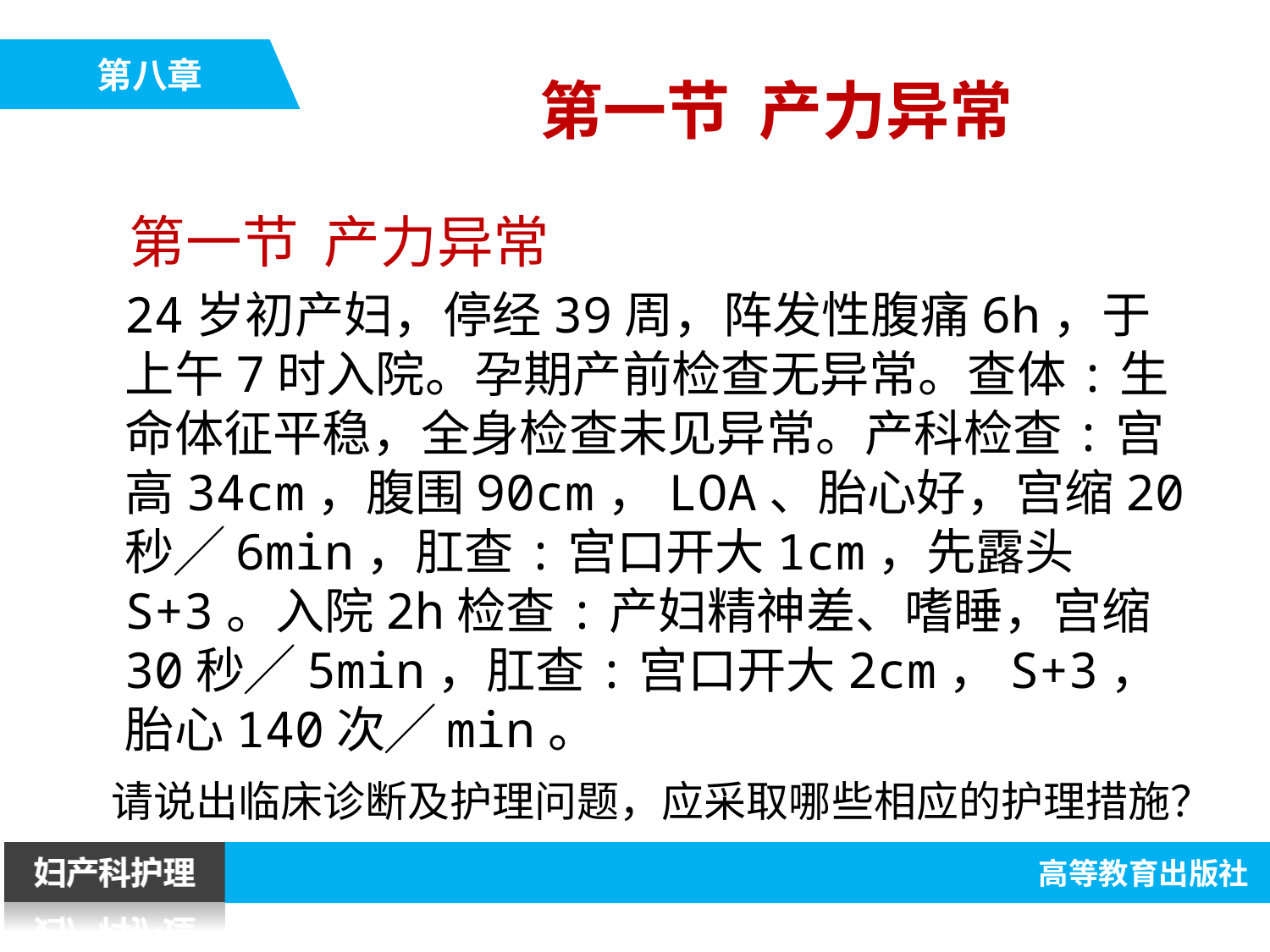

第一节  产力异常
   第一节  产力异常
24岁初产妇，停经39周，阵发性腹痛6h，于上午7时入院。孕期产前检查无异常。查体:生命体征平稳，全身检查未见异常。产科检查:宫高34cm，腹围90cm，LOA、胎心好，宫缩20秒╱6min，肛查:宫口开大1cm，先露头S+3。入院2h检查:产妇精神差、嗜睡，宫缩30秒╱5min，肛查:宫口开大2cm，S+3，胎心140次╱min。
  请说出临床诊断及护理问题，应采取哪些相应的护理措施？